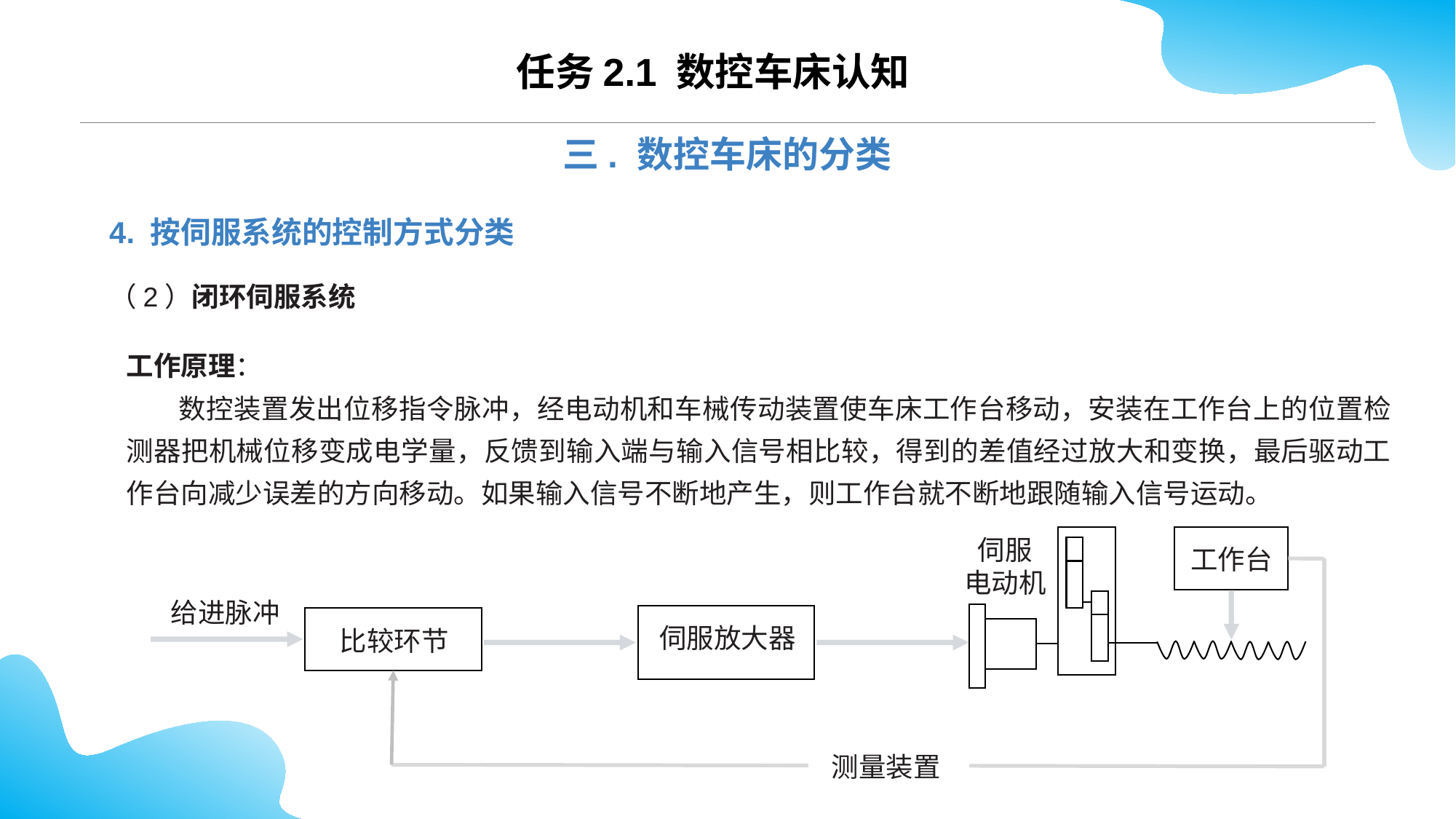

任务2.1 数控车床认知
三. 数控车床的分类
4. 按伺服系统的控制方式分类
（2）闭环伺服系统
工作原理：
       数控装置发出位移指令脉冲，经电动机和车械传动装置使车床工作台移动，安装在工作台上的位置检测器把机械位移变成电学量，反馈到输入端与输入信号相比较，得到的差值经过放大和变换，最后驱动工作台向减少误差的方向移动。如果输入信号不断地产生，则工作台就不断地跟随输入信号运动。
伺服
电动机

工作台

给进脉冲

伺服放大器

比较环节

测量装置